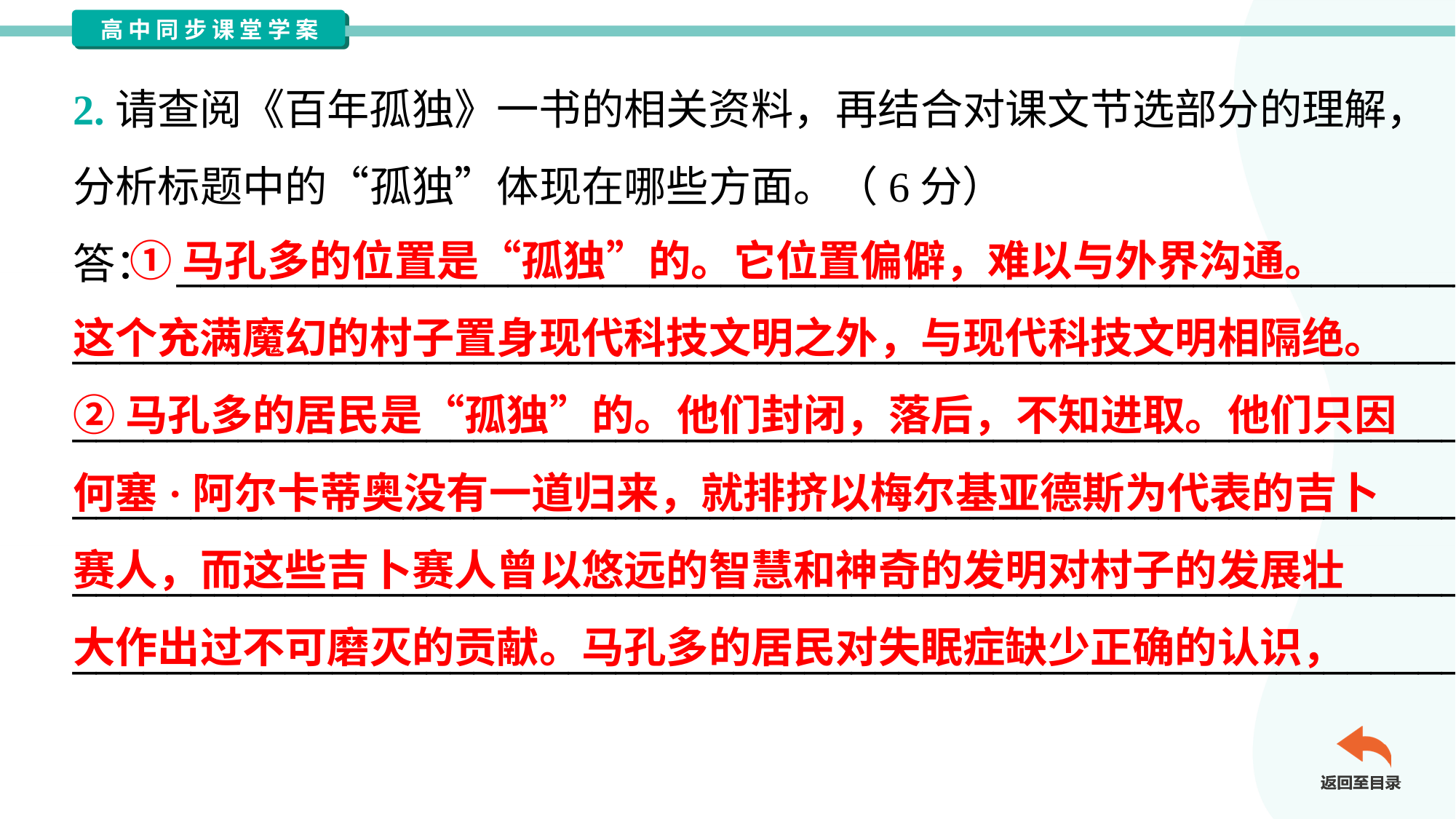

2.请查阅《百年孤独》一书的相关资料，再结合对课文节选部分的理解，
分析标题中的“孤独”体现在哪些方面。（6分）
答： ________________________________________________________
_____________________________________________________________
_____________________________________________________________
_____________________________________________________________
_____________________________________________________________
_____________________________________________________________
      ①马孔多的位置是“孤独”的。它位置偏僻，难以与外界沟通。
这个充满魔幻的村子置身现代科技文明之外，与现代科技文明相隔绝。
②马孔多的居民是“孤独”的。他们封闭，落后，不知进取。他们只因
何塞·阿尔卡蒂奥没有一道归来，就排挤以梅尔基亚德斯为代表的吉卜
赛人，而这些吉卜赛人曾以悠远的智慧和神奇的发明对村子的发展壮
大作出过不可磨灭的贡献。马孔多的居民对失眠症缺少正确的认识，